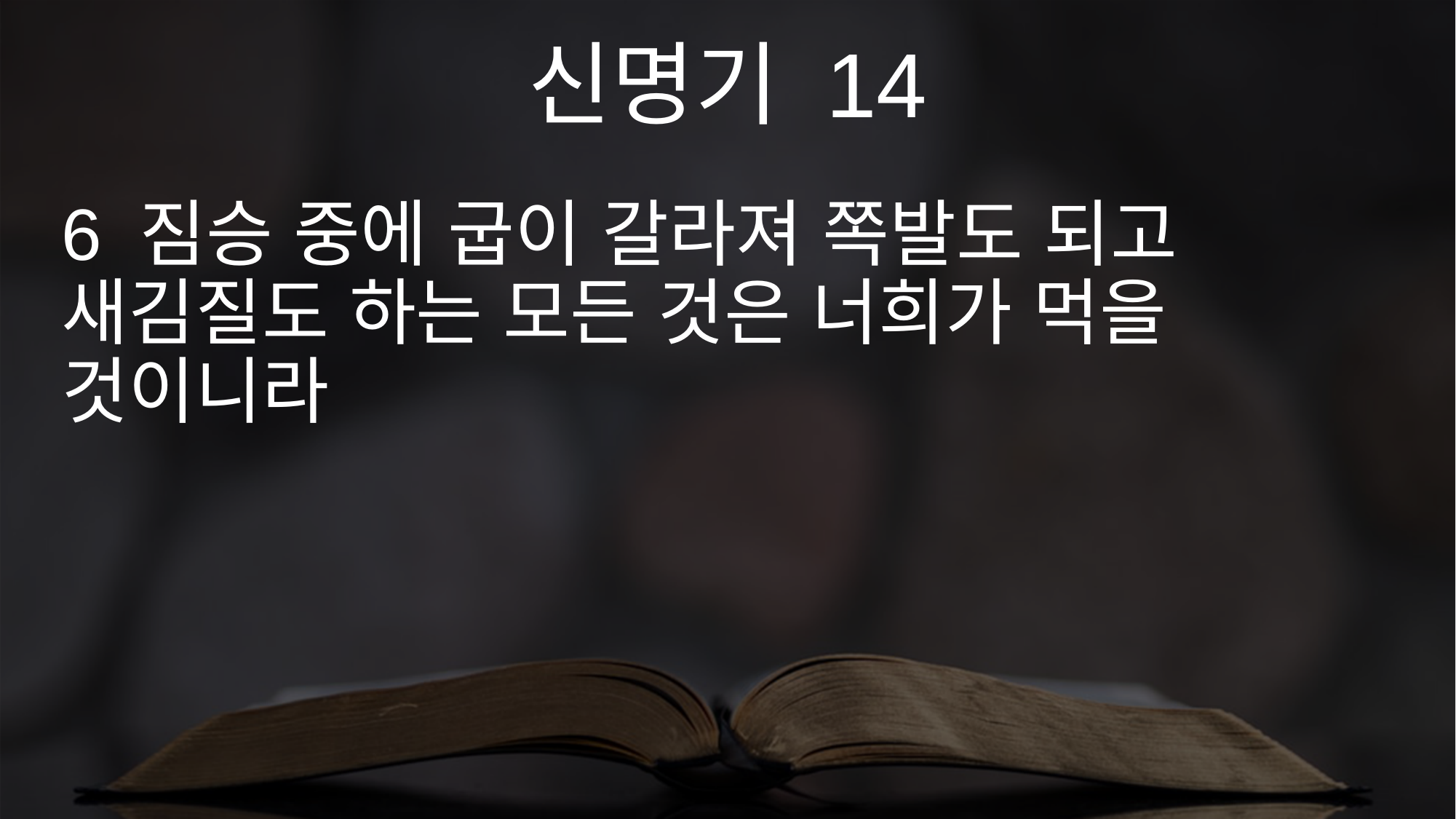

신명기 14
6 짐승 중에 굽이 갈라져 쪽발도 되고 새김질도 하는 모든 것은 너희가 먹을 것이니라